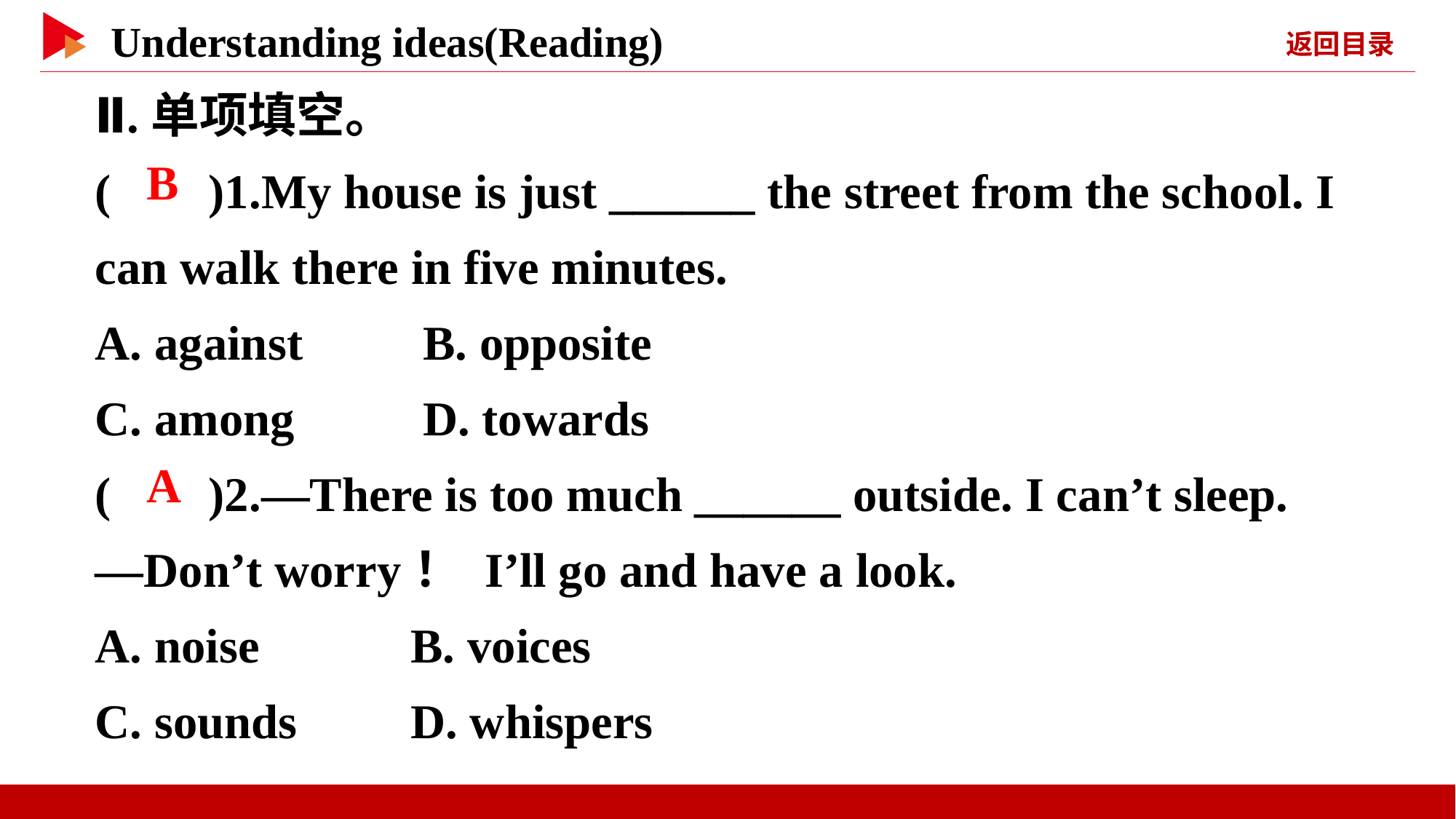

Ⅱ.单项填空。
(        )1.My house is just ______ the street from the school. I can walk there in five minutes.
A. against	         B. opposite
C. among	         D. towards
(        )2.—There is too much ______ outside. I can’t sleep.
—Don’t worry！ I’ll go and have a look.
A. noise	        B. voices
C. sounds	        D. whispers
   B
   A